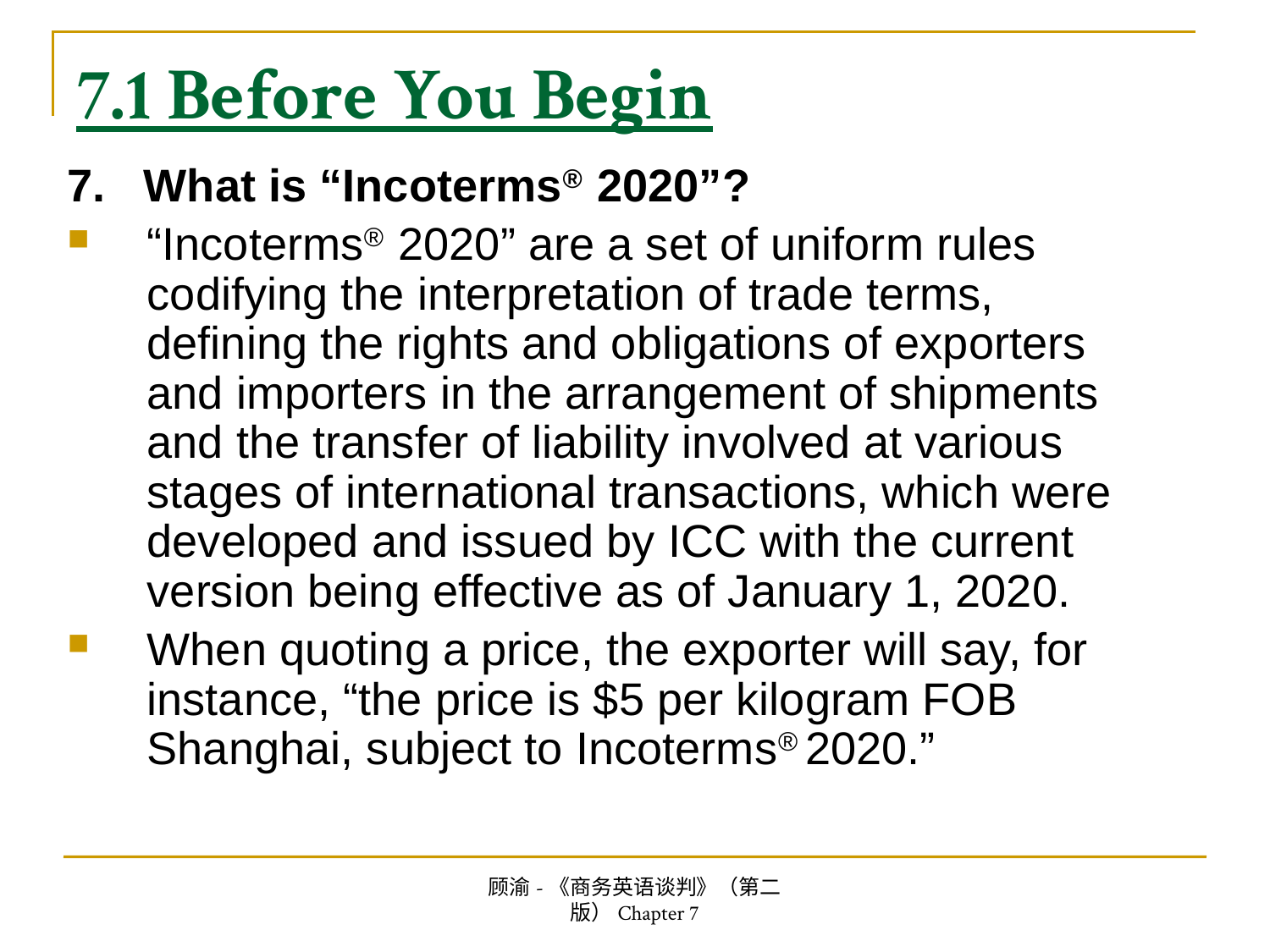

# 7.1 Before You Begin
7.   What is “Incoterms®  2020”?
“Incoterms®  2020” are a set of uniform rules codifying the interpretation of trade terms, defining the rights and obligations of exporters and importers in the arrangement of shipments and the transfer of liability involved at various stages of international transactions, which were developed and issued by ICC with the current version being effective as of January 1, 2020.
When quoting a price, the exporter will say, for instance, “the price is $5 per kilogram FOB Shanghai, subject to Incoterms® 2020.”

14
顾渝-《商务英语谈判》（第二版）Chapter 7